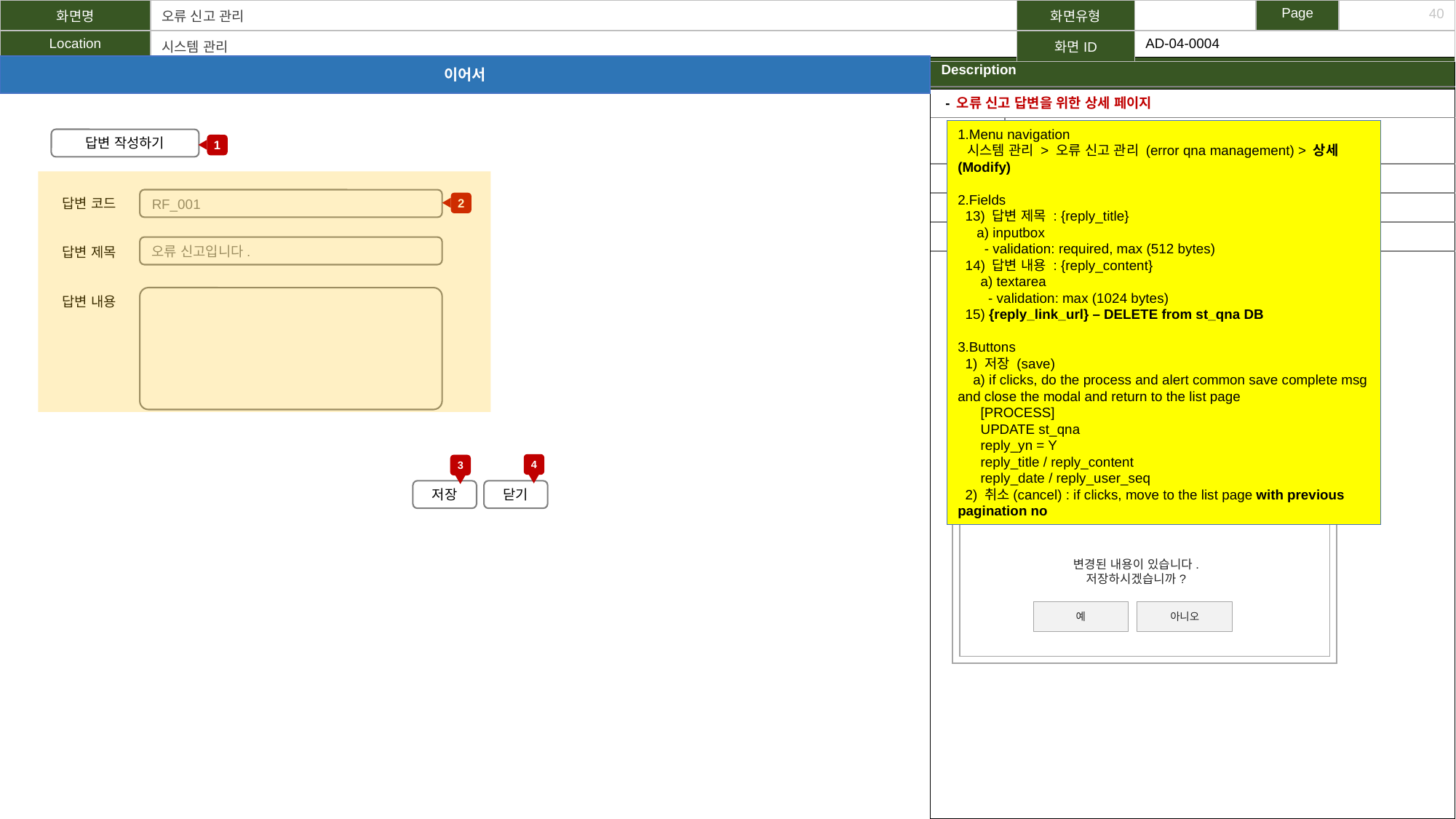

| 화면명 | 오류 신고 관리 | 화면유형 |  | Page |  |
| --- | --- | --- | --- | --- | --- |
| Location | 시스템 관리 | 화면ID | AD-04-0004 |  |  |
40
이어서
| Description |
| --- |
|  |
| - 오류 신고 답변을 위한 상세 페이지 |  |
| --- | --- |
| 1 | - 답변 여부가 ‘미답변’인 경우 답변 작성하기 버튼 사용 가능 답변 작성하기 버튼을 누르면, 작성 영역 표시 |
| 2 | - 신고 코드 및 규칙에 따라 자동으로 부여 |
| 3 | - 저장 |
| 4 | - 닫기 \*변경된 내용이 있을 시 팝업 |
1.Menu navigation
  시스템 관리 > 오류 신고 관리 (error qna management) > 상세 (Modify)

2.Fields
  13) 답변 제목 : {reply_title}
     a) inputbox
       - validation: required, max (512 bytes)
  14) 답변 내용 : {reply_content}
      a) textarea
        - validation: max (1024 bytes)
  15) {reply_link_url} – DELETE from st_qna DB

3.Buttons
  1) 저장 (save)
    a) if clicks, do the process and alert common save complete msg and close the modal and return to the list page
      [PROCESS]
      UPDATE st_qna
      reply_yn = Y
      reply_title / reply_content
      reply_date / reply_user_seq
  2) 취소(cancel) : if clicks, move to the list page with previous pagination no
답변 작성하기
1

2

답변 코드

답변 제목

답변 내용

RF_001
오류 신고입니다.
3-1

알림

저장하시겠습니까?
아니오
예
4

3

4-1

저장
닫기

알림

변경된 내용이 있습니다.
저장하시겠습니까?
아니오
예